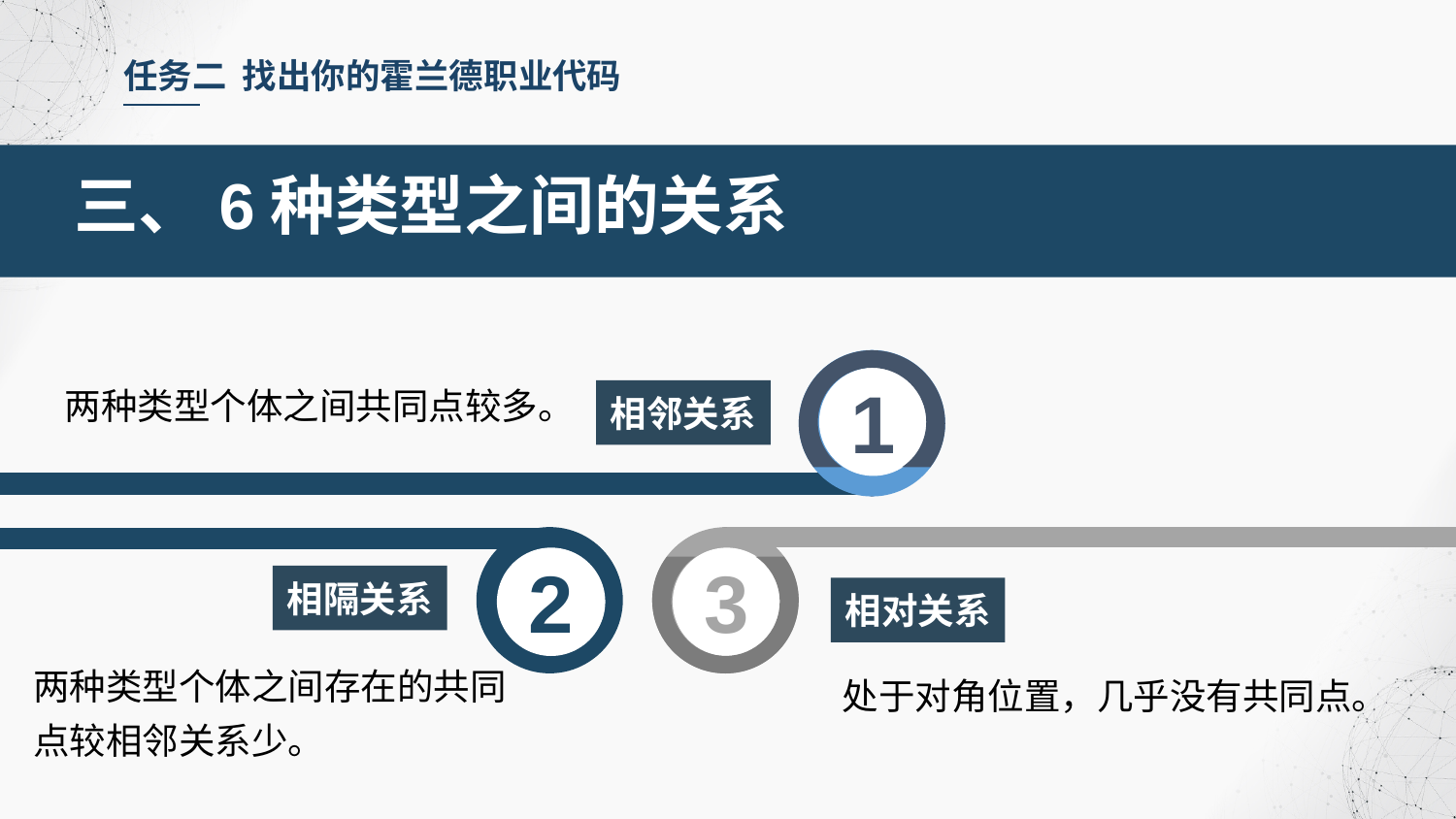

任务二  找出你的霍兰德职业代码

三、6种类型之间的关系

1
两种类型个体之间共同点较多。
相邻关系

3

2

相隔关系
相对关系
两种类型个体之间存在的共同点较相邻关系少。
处于对角位置，几乎没有共同点。